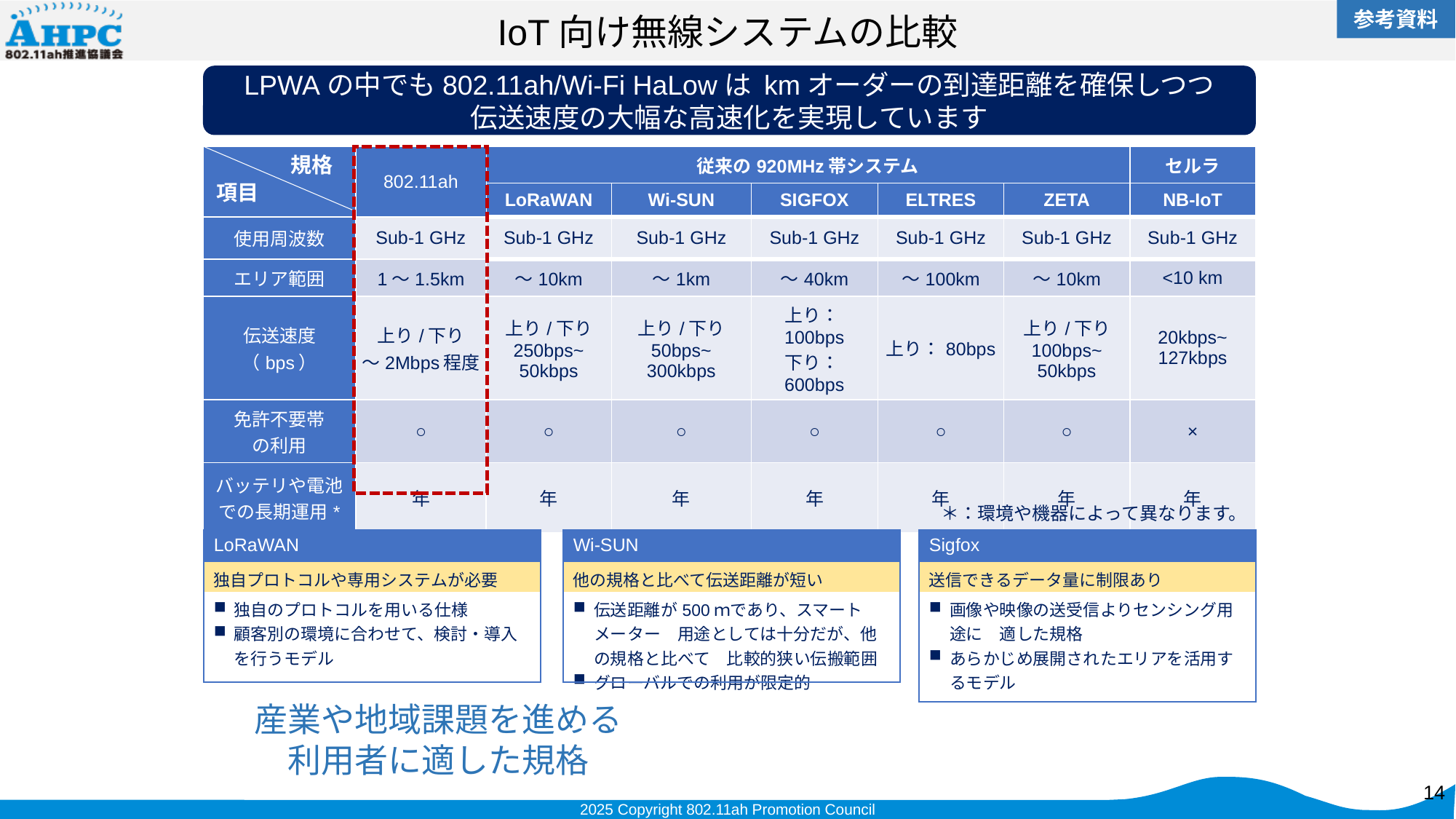

参考資料
# IoT向け無線システムの比較
LPWAの中でも802.11ah/Wi-Fi HaLowは kmオーダーの到達距離を確保しつつ
伝送速度の大幅な高速化を実現しています
規格
|  | 802.11ah | 従来の920MHz帯システム |  |  |  |  | セルラ |
| --- | --- | --- | --- | --- | --- | --- | --- |
|  |  | LoRaWAN | Wi-SUN | SIGFOX | ELTRES | ZETA | NB-IoT |
| 使用周波数 | Sub-1 GHz | Sub-1 GHz | Sub-1 GHz | Sub-1 GHz | Sub-1 GHz | Sub-1 GHz | Sub-1 GHz |
| エリア範囲 | 1～1.5km | ～10km | ～1km | ～40km | ～100km | ～10km | <10 km |
| 伝送速度（bps） | 上り/下り ～2Mbps程度 | 上り/下り 250bps~ 50kbps | 上り/下り 50bps~ 300kbps | 上り：100bps 下り：600bps | 上り：80bps | 上り/下り 100bps~ 50kbps | 20kbps~ 127kbps |
| 免許不要帯 の利用 | ○ | ○ | ○ | ○ | ○ | ○ | × |
| バッテリや電池での長期運用\* | 年 | 年 | 年 | 年 | 年 | 年 | 年 |

項目
＊：環境や機器によって異なります。
| LoRaWAN |
| --- |
| 独自プロトコルや専用システムが必要 |
| 独自のプロトコルを用いる仕様 顧客別の環境に合わせて、検討・導入を行うモデル |
| Wi-SUN |
| --- |
| 他の規格と比べて伝送距離が短い |
| 伝送距離が500ｍであり、スマートメーター　用途としては十分だが、他の規格と比べて　比較的狭い伝搬範囲 グローバルでの利用が限定的 |
| Sigfox |
| --- |
| 送信できるデータ量に制限あり |
| 画像や映像の送受信よりセンシング用途に　適した規格 あらかじめ展開されたエリアを活用するモデル |
産業や地域課題を進める
利用者に適した規格
ＩＥＥＥ８０２.１１ａｈ/Wi-Fi HaLow